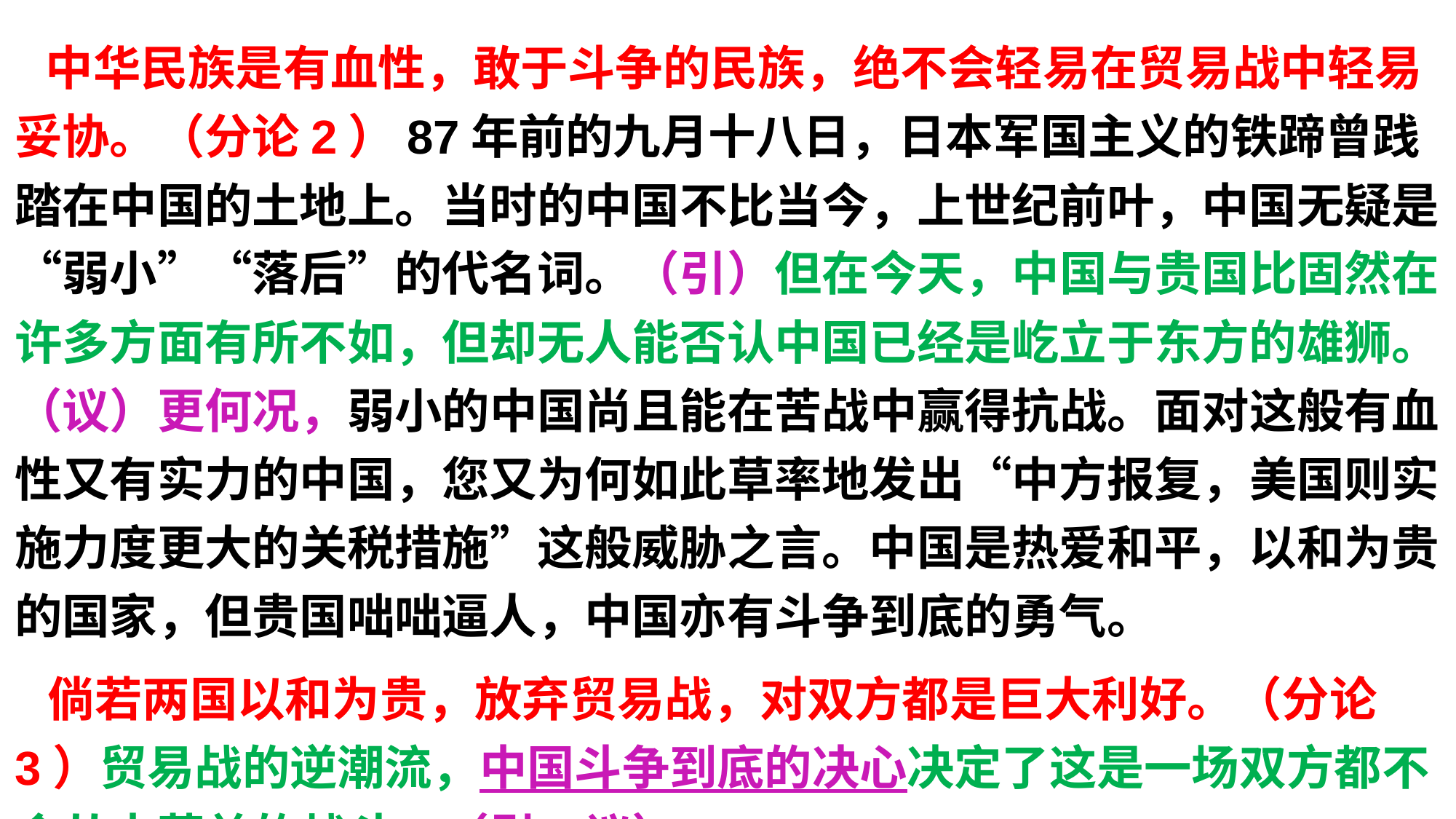

中华民族是有血性，敢于斗争的民族，绝不会轻易在贸易战中轻易妥协。（分论2）87年前的九月十八日，日本军国主义的铁蹄曾践踏在中国的土地上。当时的中国不比当今，上世纪前叶，中国无疑是“弱小”“落后”的代名词。（引）但在今天，中国与贵国比固然在许多方面有所不如，但却无人能否认中国已经是屹立于东方的雄狮。（议）更何况，弱小的中国尚且能在苦战中赢得抗战。面对这般有血性又有实力的中国，您又为何如此草率地发出“中方报复，美国则实施力度更大的关税措施”这般威胁之言。中国是热爱和平，以和为贵的国家，但贵国咄咄逼人，中国亦有斗争到底的勇气。
  倘若两国以和为贵，放弃贸易战，对双方都是巨大利好。（分论3）贸易战的逆潮流，中国斗争到底的决心决定了这是一场双方都不会从中获益的战斗。（引、议）